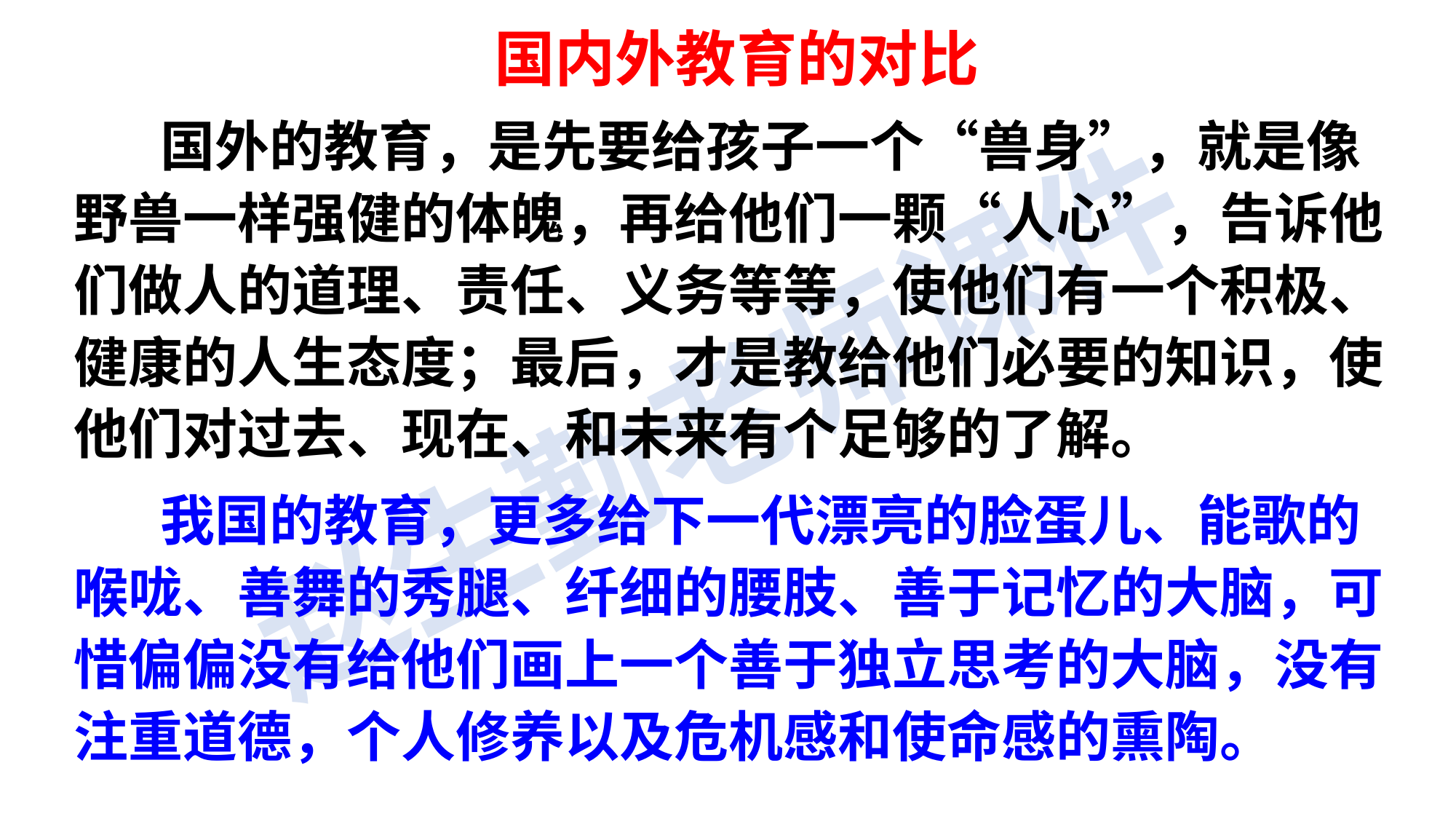

国内外教育的对比
      国外的教育，是先要给孩子一个“兽身”，就是像野兽一样强健的体魄，再给他们一颗“人心”，告诉他们做人的道理、责任、义务等等，使他们有一个积极、健康的人生态度；最后，才是教给他们必要的知识，使他们对过去、现在、和未来有个足够的了解。
      我国的教育，更多给下一代漂亮的脸蛋儿、能歌的喉咙、善舞的秀腿、纤细的腰肢、善于记忆的大脑，可惜偏偏没有给他们画上一个善于独立思考的大脑，没有注重道德，个人修养以及危机感和使命感的熏陶。